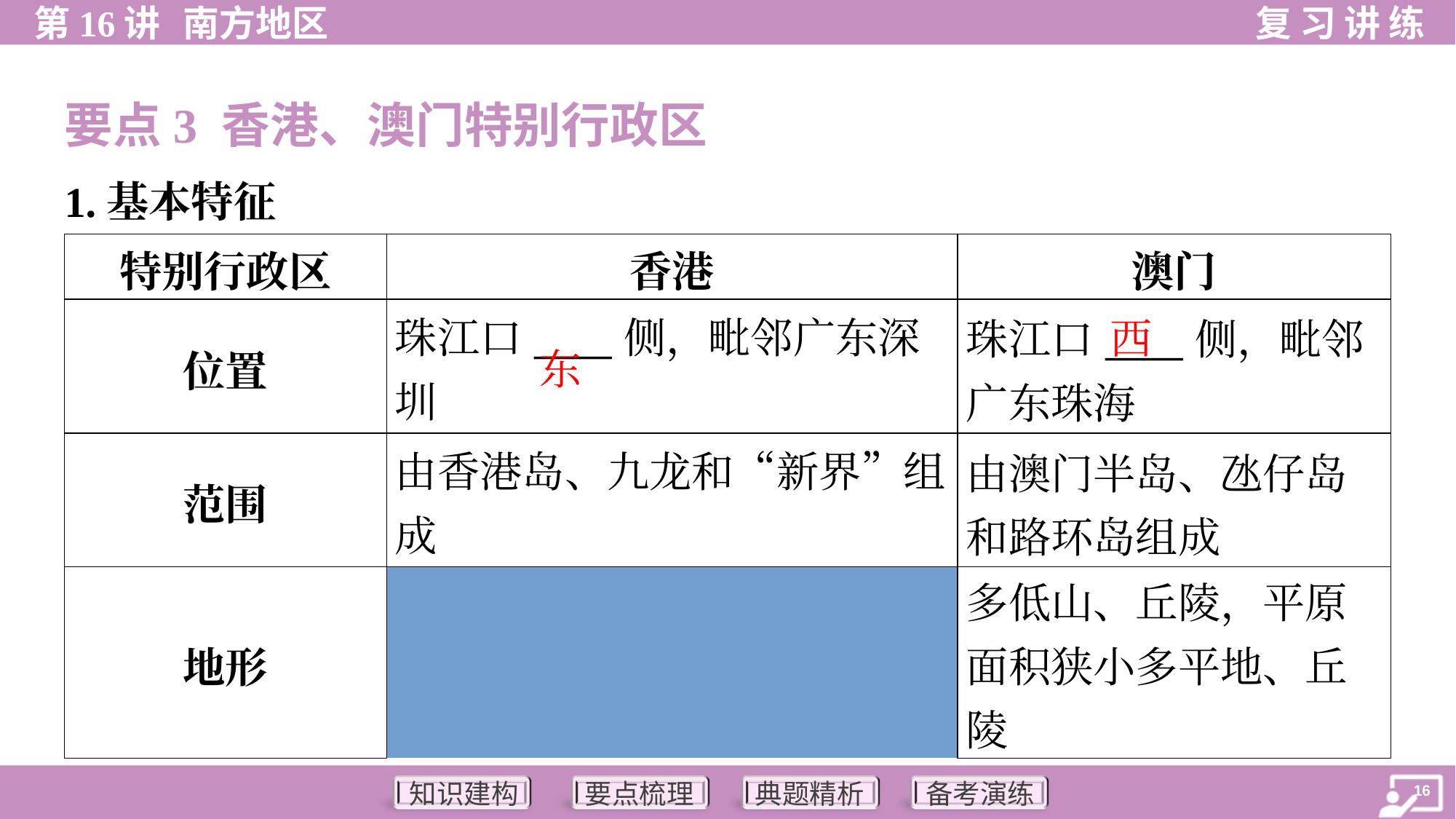

要点3 香港、澳门特别行政区
1.基本特征
| 特别行政区 |  | 香港 | 澳门 |
| --- | --- | --- | --- |
| 位置 |  | 珠江口\_\_\_\_侧，毗邻广东深圳 | 珠江口\_\_\_\_侧，毗邻 广东珠海 |
| 范围 |  | 由香港岛、九龙和“新界”组成 | 由澳门半岛、氹仔岛 和路环岛组成 |
| 地形 |  | 多低山、丘陵，平原面积狭小 | 多平地、丘陵 |
西
东